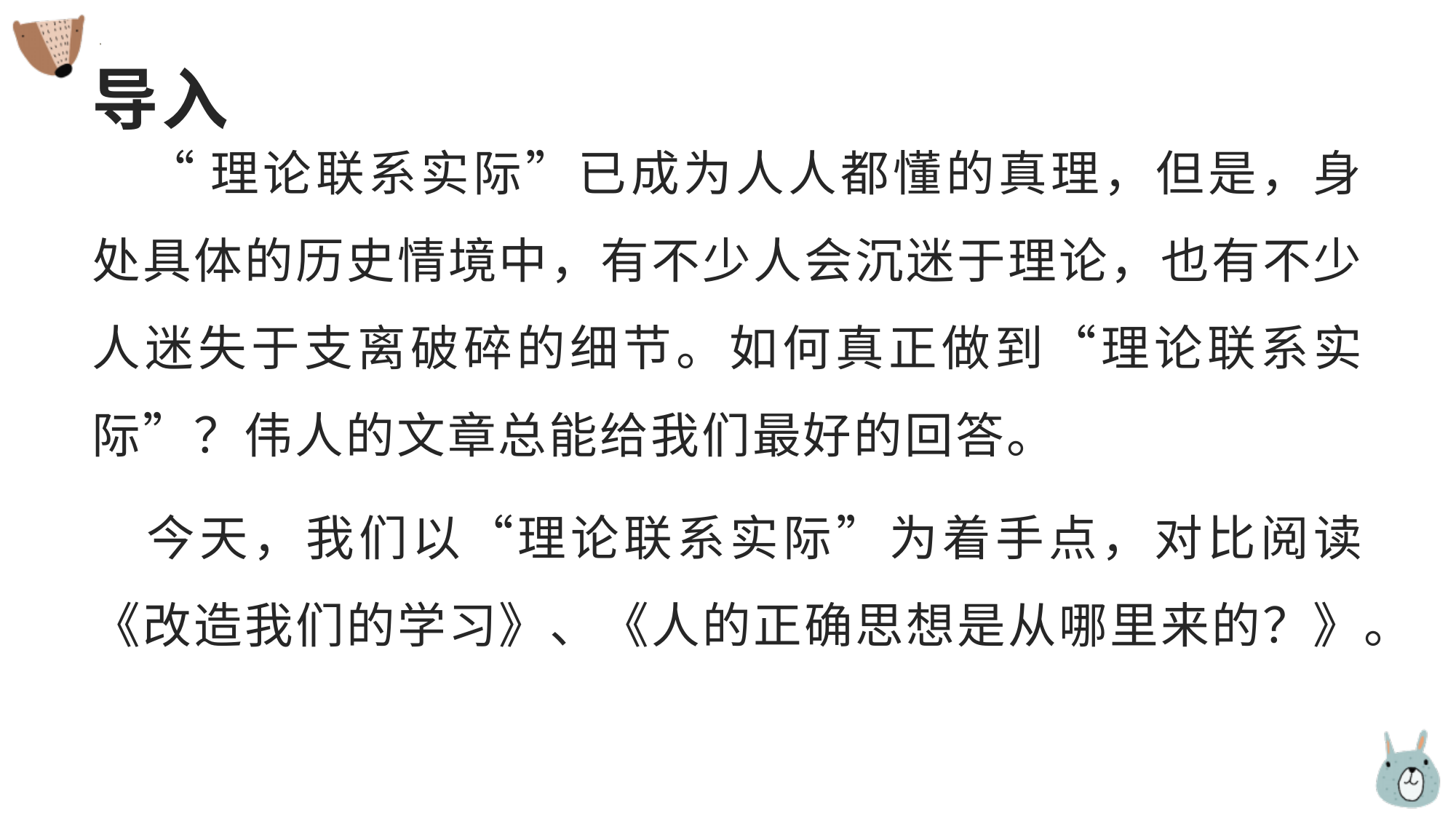

# 导入
“理论联系实际”已成为人人都懂的真理，但是，身处具体的历史情境中，有不少人会沉迷于理论，也有不少人迷失于支离破碎的细节。如何真正做到“理论联系实际”？伟人的文章总能给我们最好的回答。
今天，我们以“理论联系实际”为着手点，对比阅读《改造我们的学习》、《人的正确思想是从哪里来的？》。